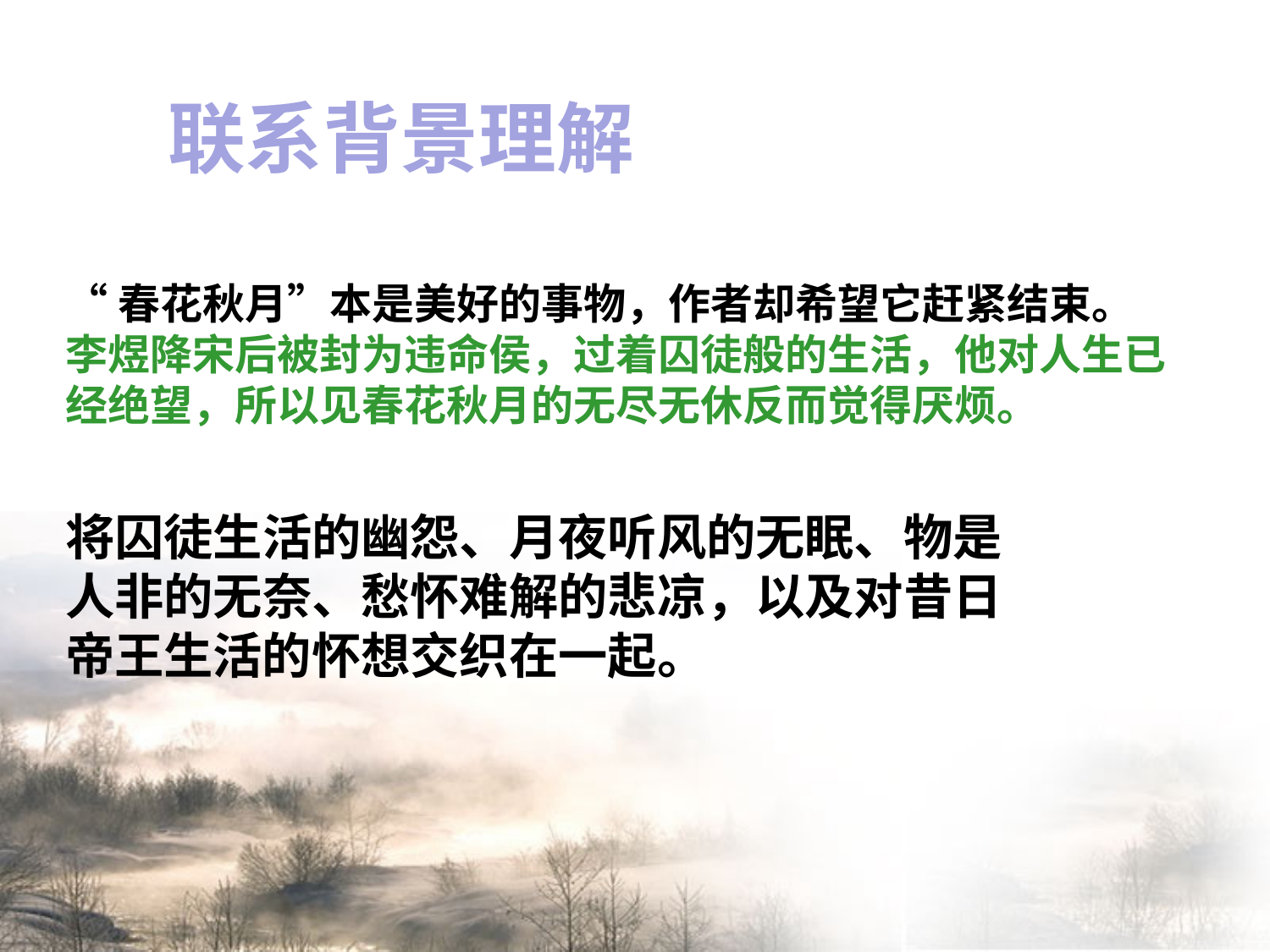

联系背景理解
“春花秋月”本是美好的事物，作者却希望它赶紧结束。
李煜降宋后被封为违命侯，过着囚徒般的生活，他对人生已经绝望，所以见春花秋月的无尽无休反而觉得厌烦。

将囚徒生活的幽怨、月夜听风的无眠、物是人非的无奈、愁怀难解的悲凉，以及对昔日帝王生活的怀想交织在一起。